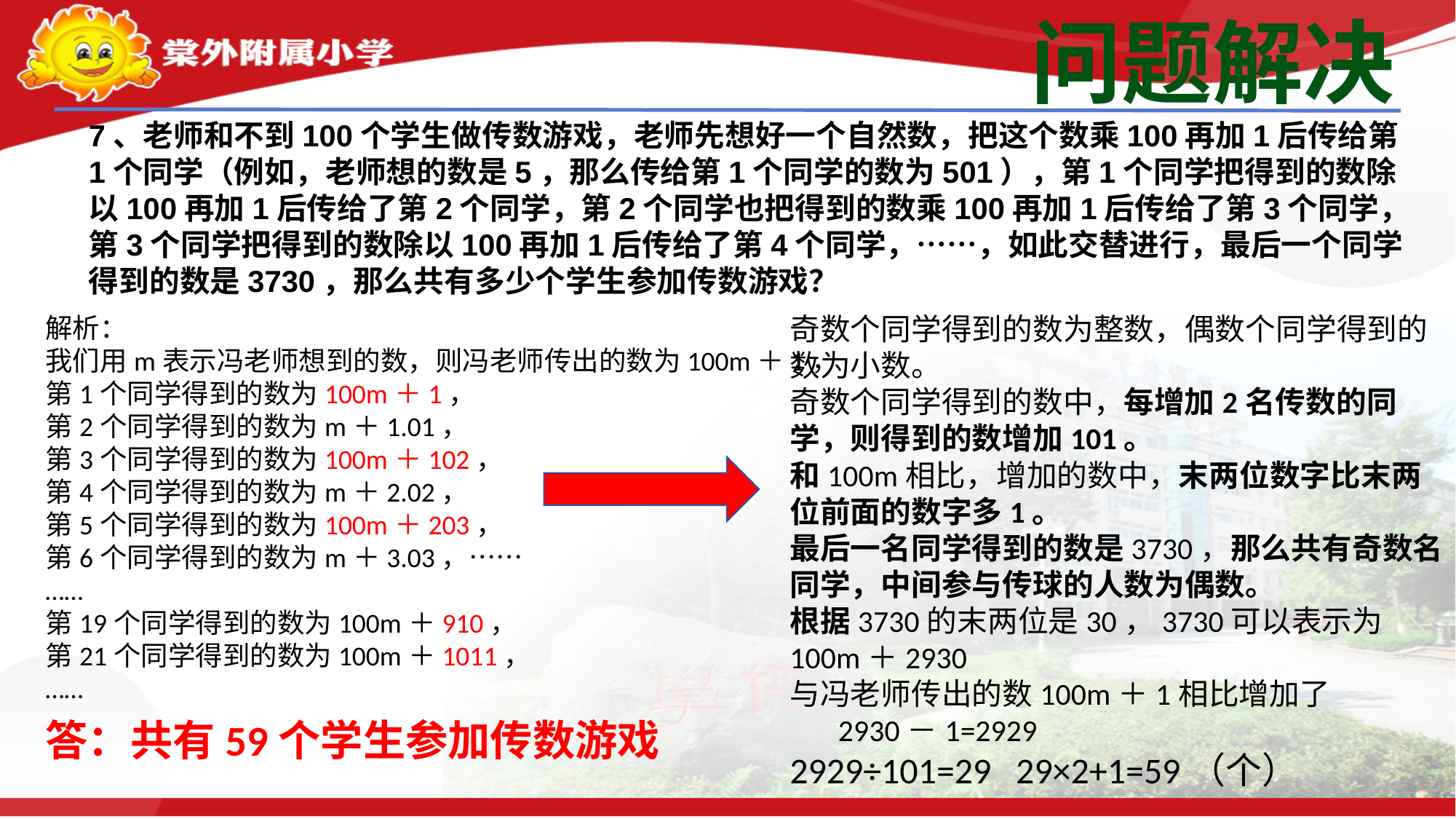

问题解决

7、老师和不到100个学生做传数游戏，老师先想好一个自然数，把这个数乘100再加1后传给第1个同学（例如，老师想的数是5，那么传给第1个同学的数为501），第1个同学把得到的数除以100再加1后传给了第2个同学，第2个同学也把得到的数乘100再加1后传给了第3个同学，第3个同学把得到的数除以100再加1后传给了第4个同学，……，如此交替进行，最后一个同学得到的数是3730，那么共有多少个学生参加传数游戏？
奇数个同学得到的数为整数，偶数个同学得到的数为小数。奇数个同学得到的数中，每增加2名传数的同学，则得到的数增加101。和100m相比，增加的数中，末两位数字比末两位前面的数字多1。最后一名同学得到的数是3730，那么共有奇数名同学，中间参与传球的人数为偶数。根据3730的末两位是30，3730可以表示为
100m＋2930与冯老师传出的数100m＋1相比增加了
       2930－1=29292929÷101=29   29×2+1=59（个）

解析：
我们用m表示冯老师想到的数，则冯老师传出的数为100m＋1，第1个同学得到的数为100m＋1，第2个同学得到的数为m＋1.01，第3个同学得到的数为100m＋102，第4个同学得到的数为m＋2.02，第5个同学得到的数为100m＋203，第6个同学得到的数为m＋3.03，…………第19个同学得到的数为100m＋910，第21个同学得到的数为100m＋1011，……

答：共有59个学生参加传数游戏